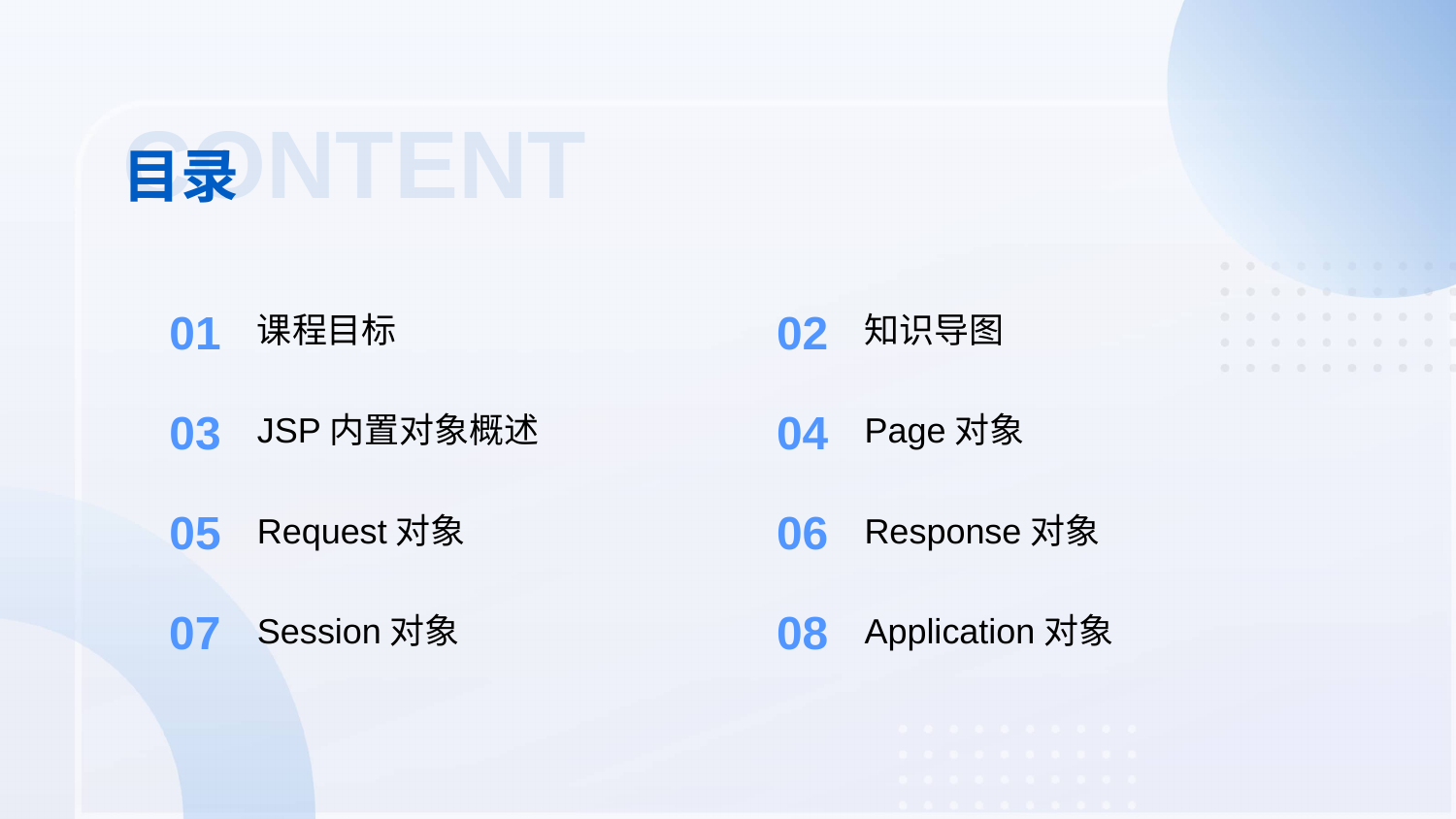

CONTENT
目录
01
02
课程目标
知识导图
03
04
JSP内置对象概述
Page对象
05
06
Request对象
Response对象
07
08
Session对象
Application对象